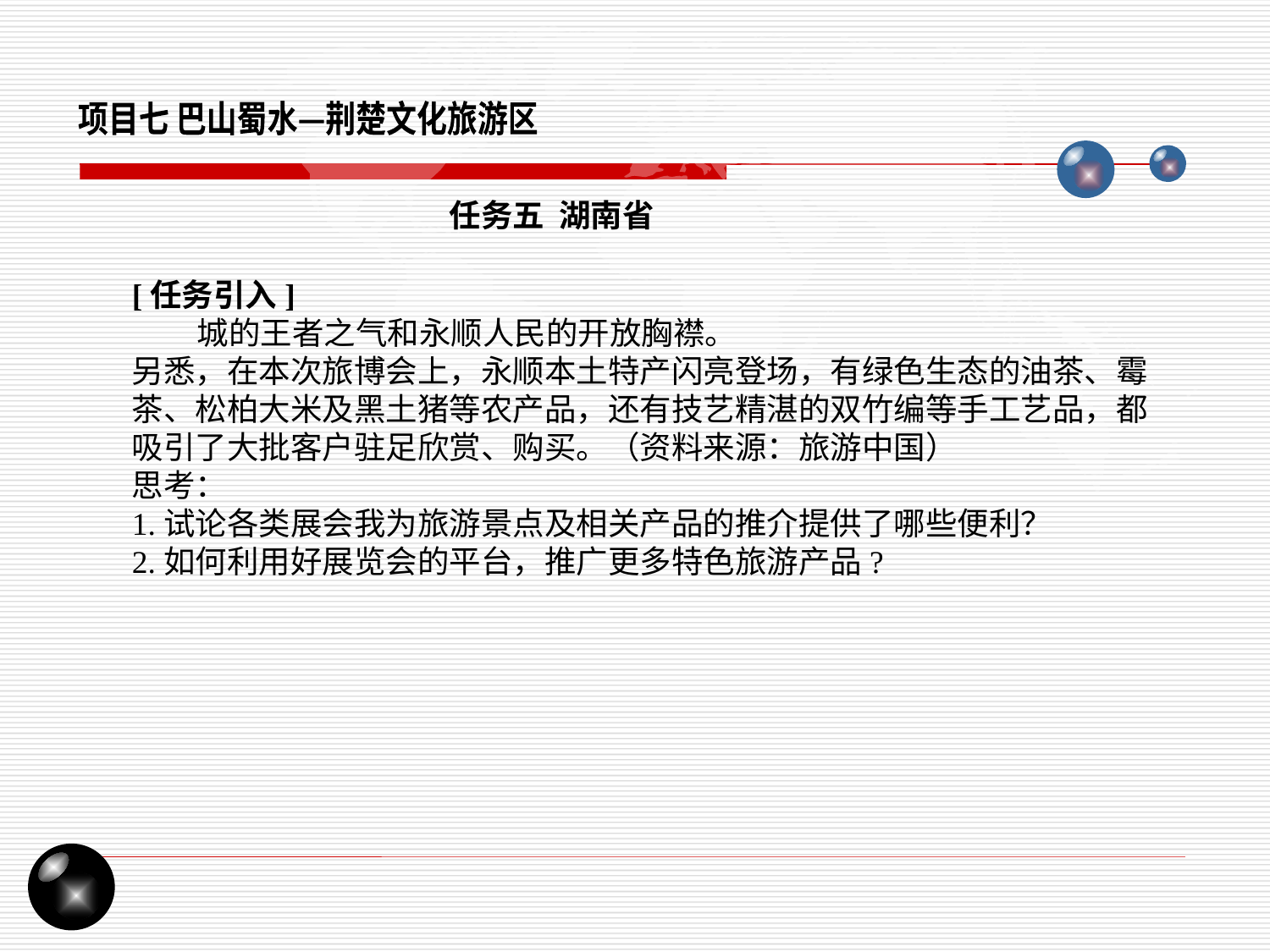

项目七 巴山蜀水—荆楚文化旅游区
任务五  湖南省
[任务引入]
        城的王者之气和永顺人民的开放胸襟。
另悉，在本次旅博会上，永顺本土特产闪亮登场，有绿色生态的油茶、霉茶、松柏大米及黑土猪等农产品，还有技艺精湛的双竹编等手工艺品，都吸引了大批客户驻足欣赏、购买。（资料来源：旅游中国）
思考：
1.试论各类展会我为旅游景点及相关产品的推介提供了哪些便利？
2.如何利用好展览会的平台，推广更多特色旅游产品?